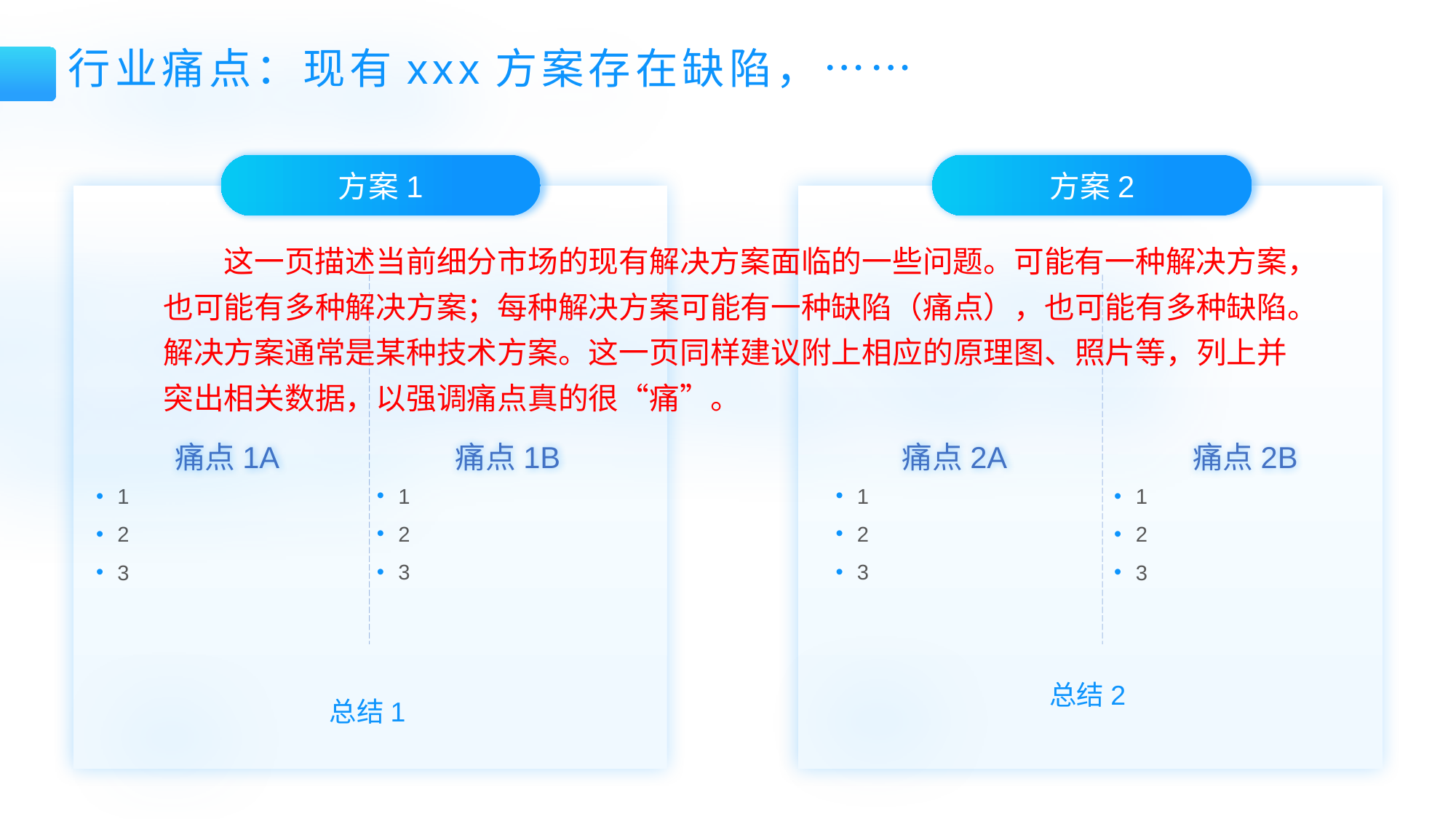

行业痛点：现有xxx方案存在缺陷，……

方案1
方案2

这一页描述当前细分市场的现有解决方案面临的一些问题。可能有一种解决方案，也可能有多种解决方案；每种解决方案可能有一种缺陷（痛点），也可能有多种缺陷。解决方案通常是某种技术方案。这一页同样建议附上相应的原理图、照片等，列上并突出相关数据，以强调痛点真的很“痛”。

痛点1B
痛点2A
痛点1A
痛点2B
1
2
3
1
2
3
1
2
3
1
2
3
总结2
总结1